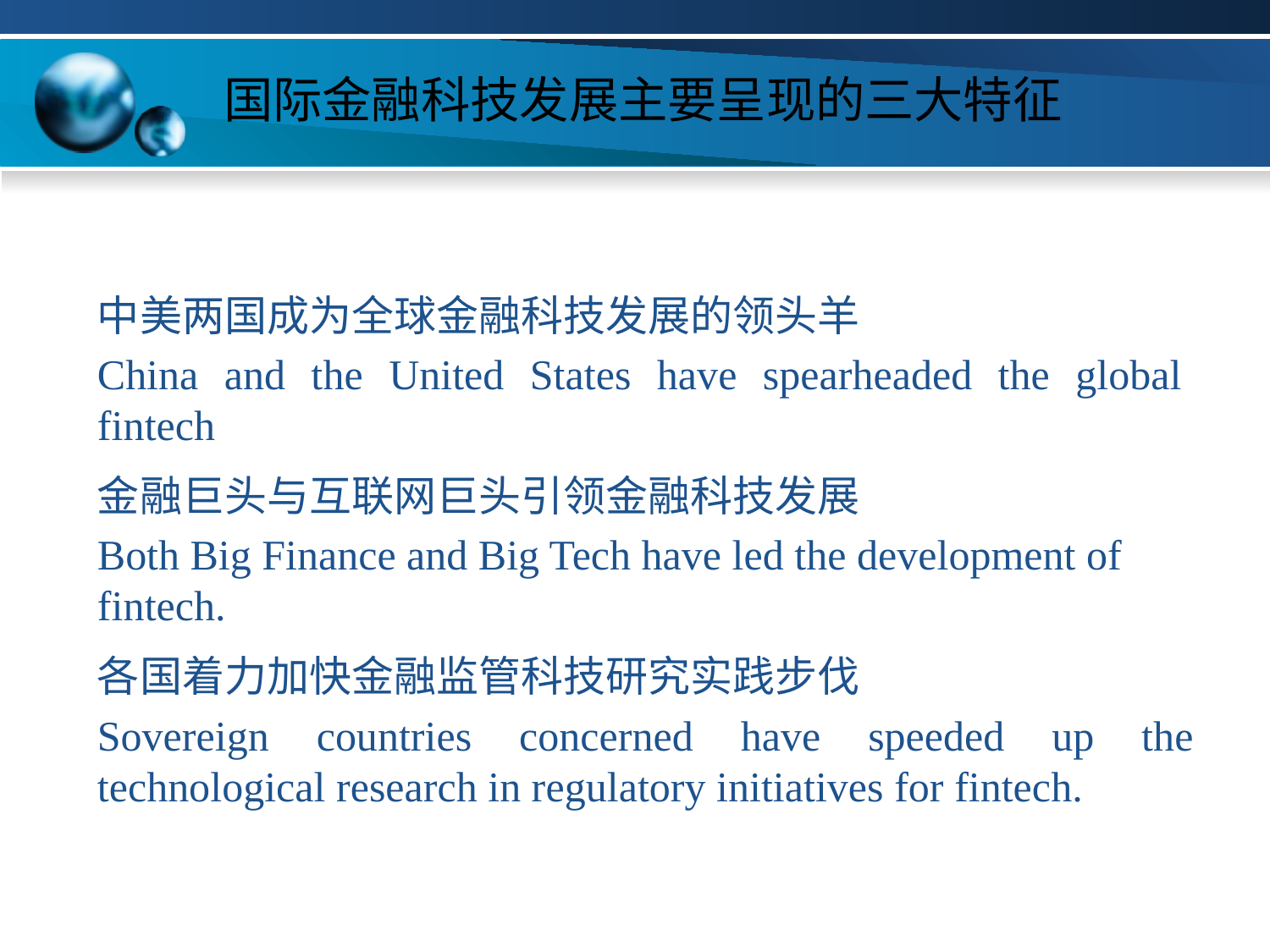

# 国际金融科技发展主要呈现的三大特征
中美两国成为全球金融科技发展的领头羊
China and the United States have spearheaded the global fintech
金融巨头与互联网巨头引领金融科技发展
Both Big Finance and Big Tech have led the development of fintech.
各国着力加快金融监管科技研究实践步伐
Sovereign countries concerned have speeded up the technological research in regulatory initiatives for fintech.